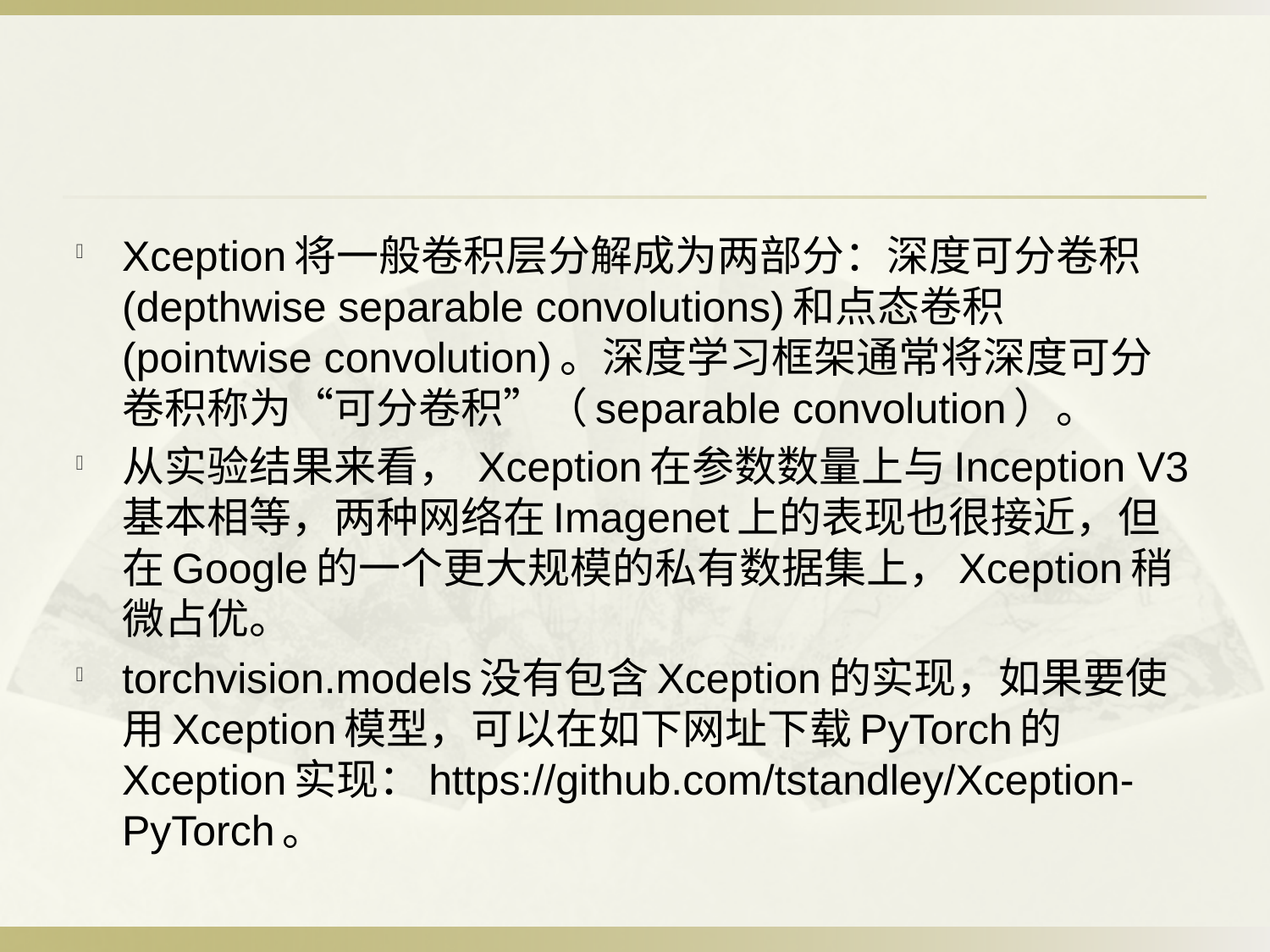

#
Xception将一般卷积层分解成为两部分：深度可分卷积(depthwise separable convolutions)和点态卷积(pointwise convolution)。深度学习框架通常将深度可分卷积称为“可分卷积”（separable convolution）。
从实验结果来看， Xception在参数数量上与Inception V3基本相等，两种网络在Imagenet上的表现也很接近，但在Google的一个更大规模的私有数据集上，Xception稍微占优。
torchvision.models没有包含Xception的实现，如果要使用Xception模型，可以在如下网址下载PyTorch的Xception实现：https://github.com/tstandley/Xception-PyTorch。